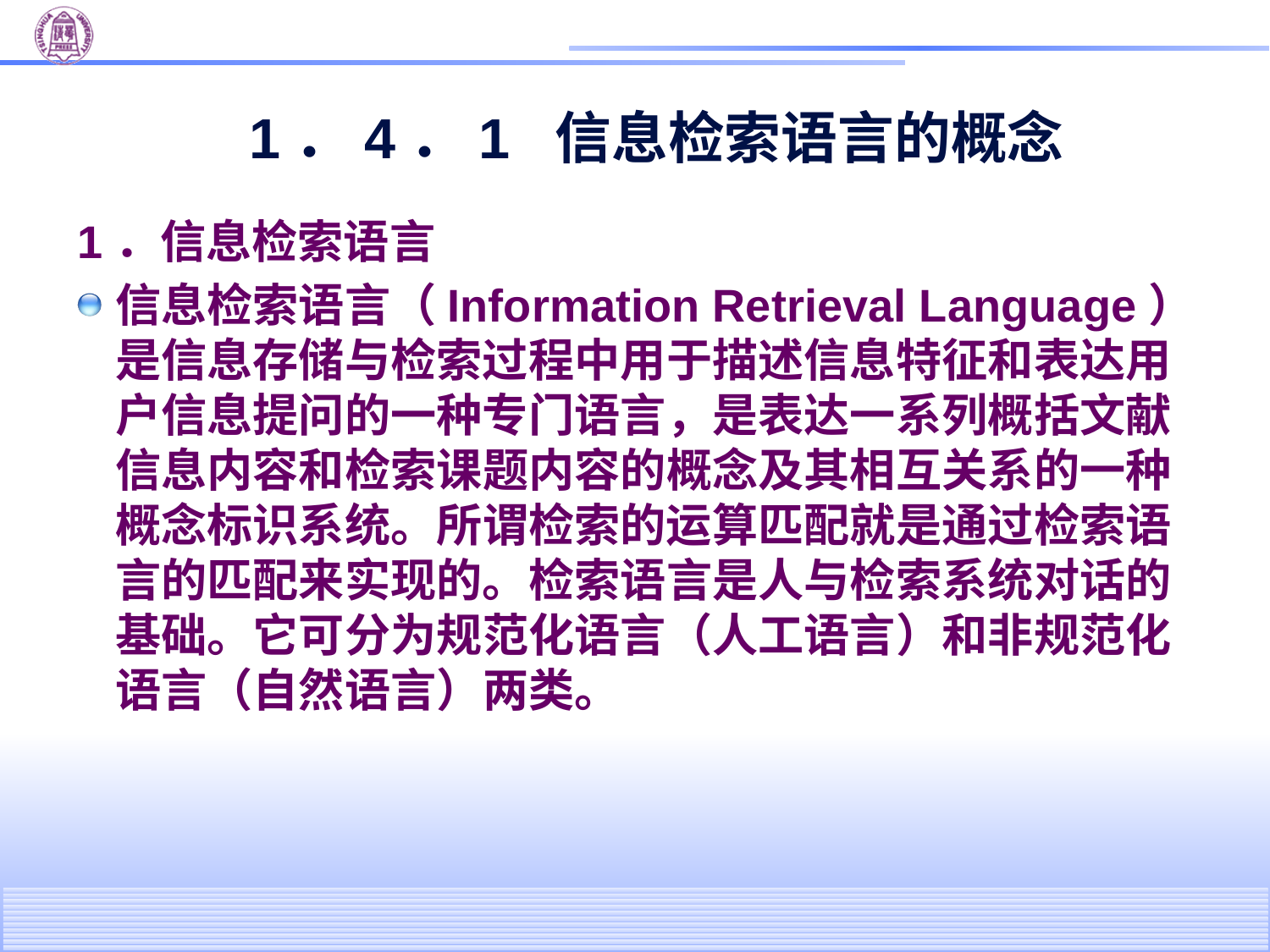

# 1．4．1  信息检索语言的概念
1．信息检索语言
信息检索语言（Information Retrieval Language）是信息存储与检索过程中用于描述信息特征和表达用户信息提问的一种专门语言，是表达一系列概括文献信息内容和检索课题内容的概念及其相互关系的一种概念标识系统。所谓检索的运算匹配就是通过检索语言的匹配来实现的。检索语言是人与检索系统对话的基础。它可分为规范化语言（人工语言）和非规范化语言（自然语言）两类。